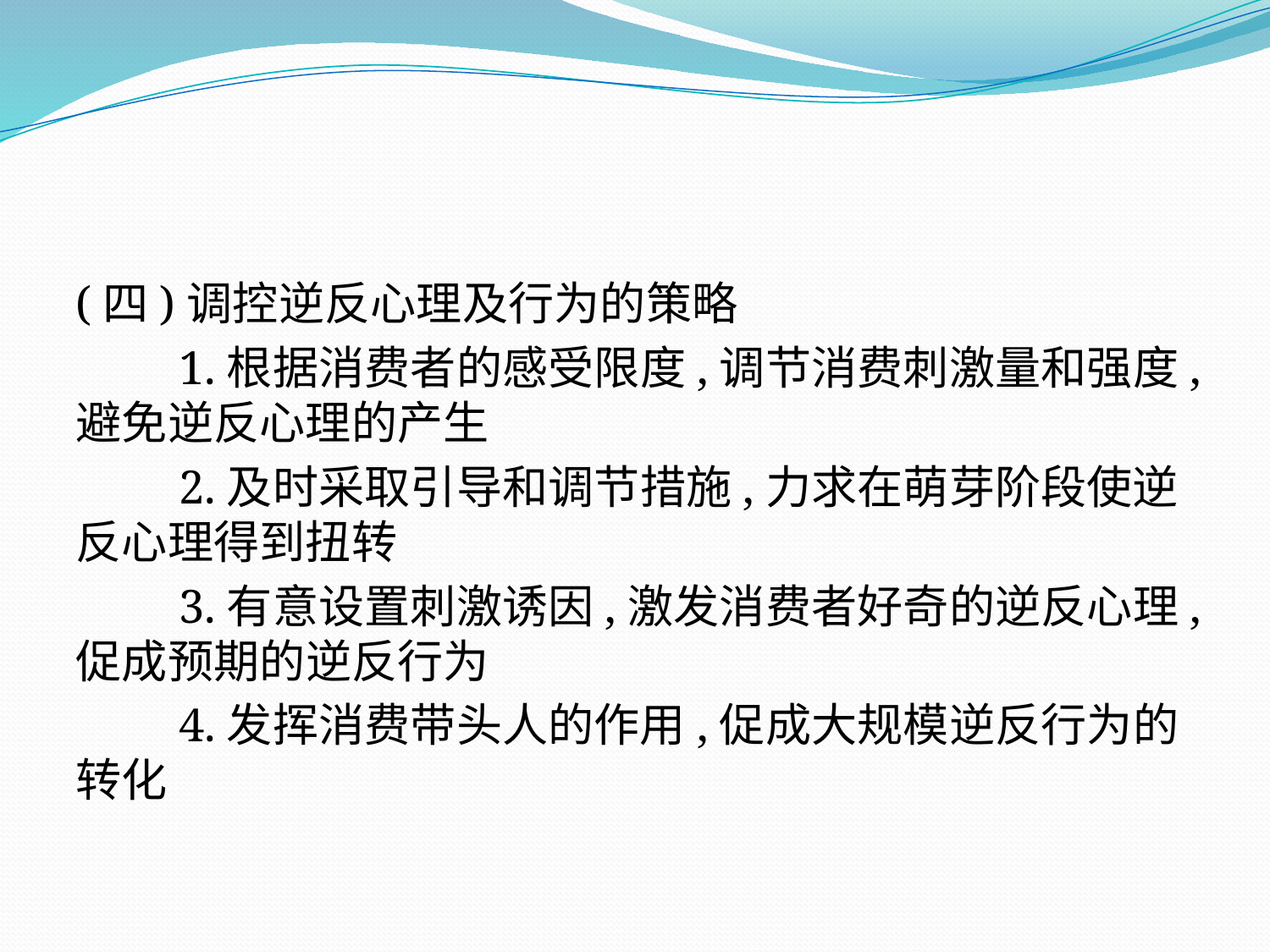

(四)调控逆反心理及行为的策略
　　1.根据消费者的感受限度,调节消费刺激量和强度,避免逆反心理的产生
　　2.及时采取引导和调节措施,力求在萌芽阶段使逆反心理得到扭转
　　3.有意设置刺激诱因,激发消费者好奇的逆反心理,促成预期的逆反行为
　　4.发挥消费带头人的作用,促成大规模逆反行为的转化